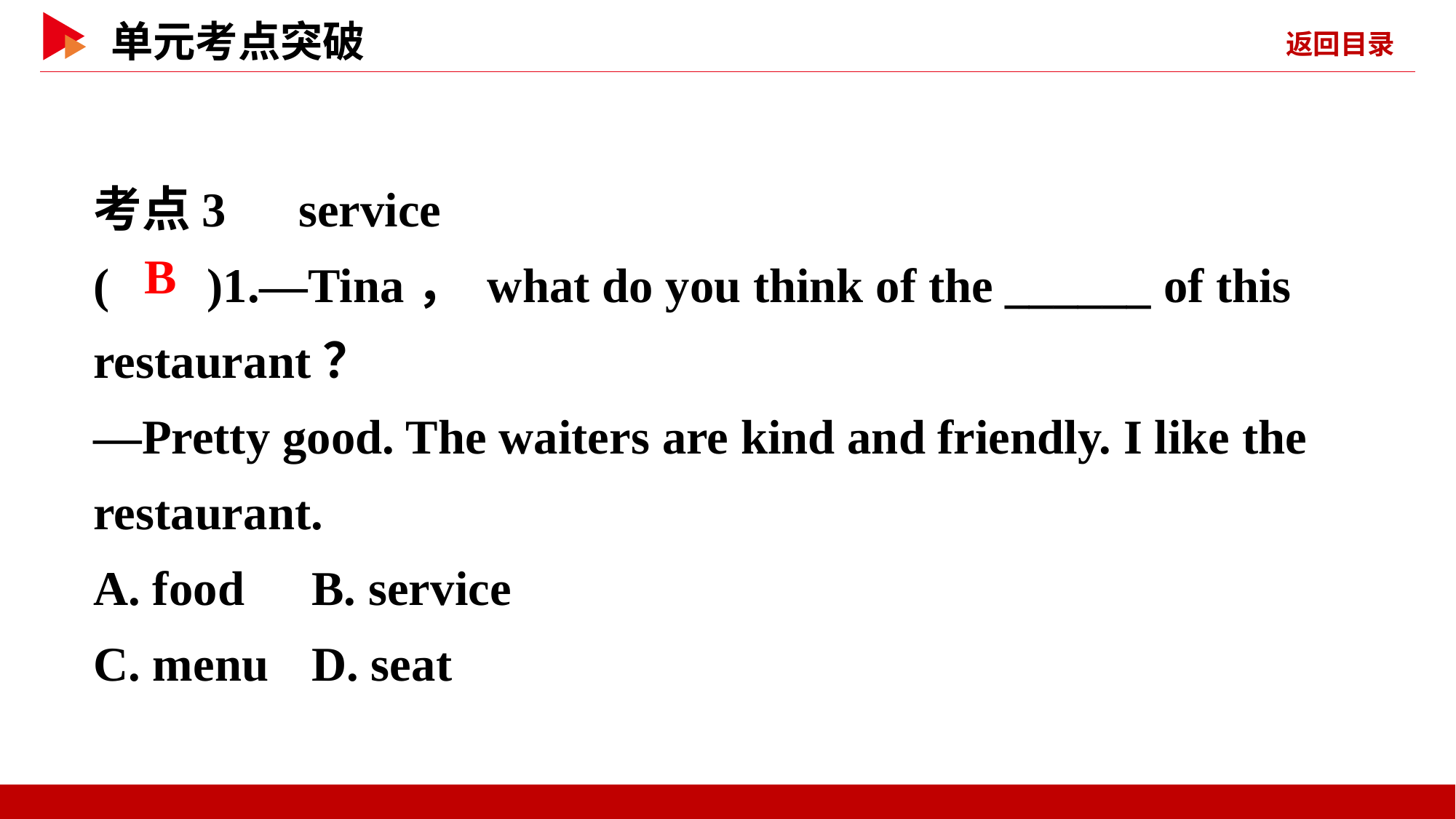

考点3　service
(        )1.—Tina， what do you think of the ______ of this restaurant？
—Pretty good. The waiters are kind and friendly. I like the restaurant.
A. food	B. service
C. menu	D. seat
   B